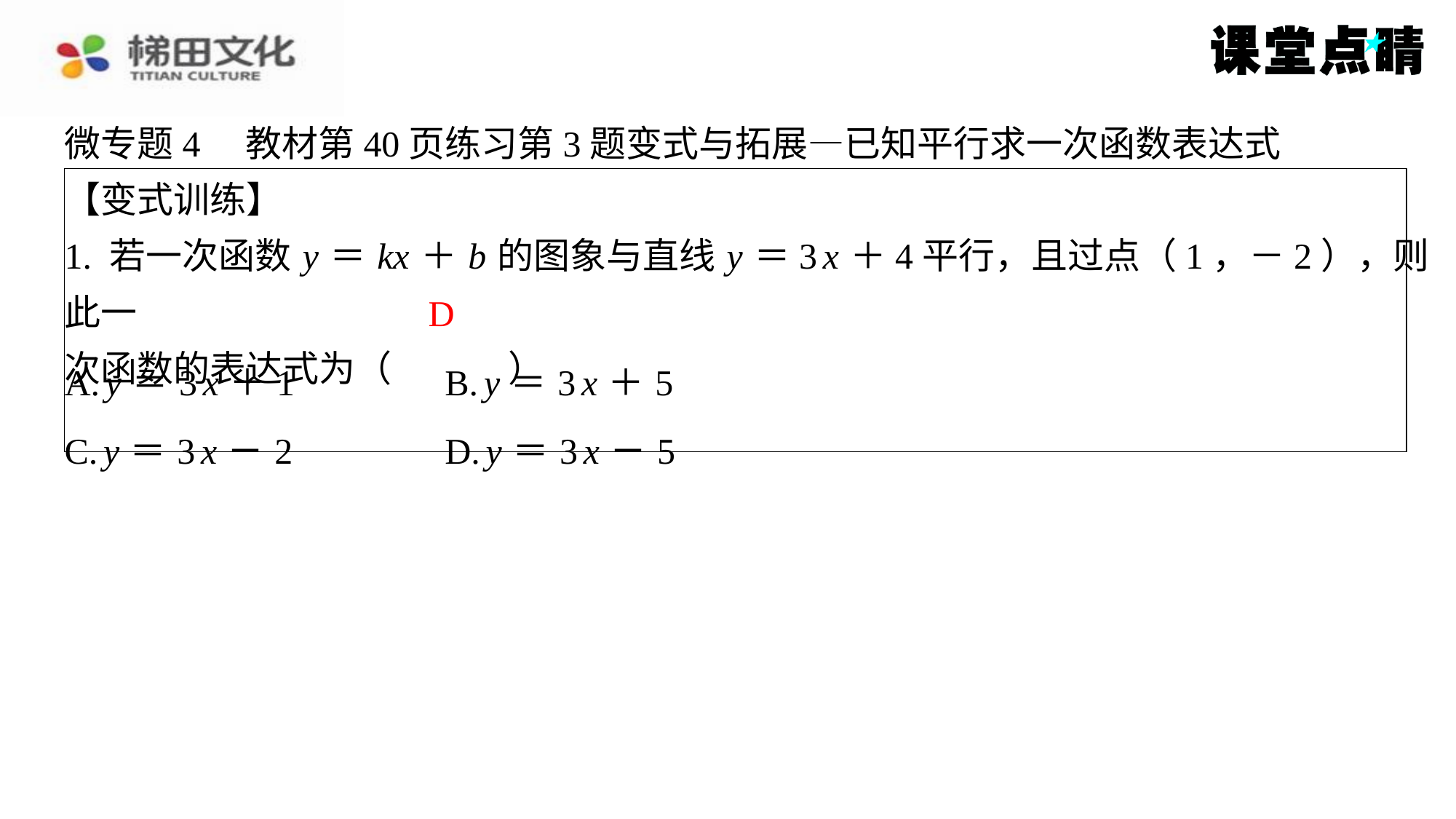

微专题4　教材第40页练习第3题变式与拓展—已知平行求一次函数表达式
【变式训练】
1. 若一次函数 y ＝ kx ＋ b 的图象与直线 y ＝3 x ＋4平行，且过点（1，－2），则此一
次函数的表达式为（　D　）

D
| A. y ＝3 x ＋1 | B. y ＝3 x ＋5 |
| --- | --- |
| C. y ＝3 x －2 | D. y ＝3 x －5 |